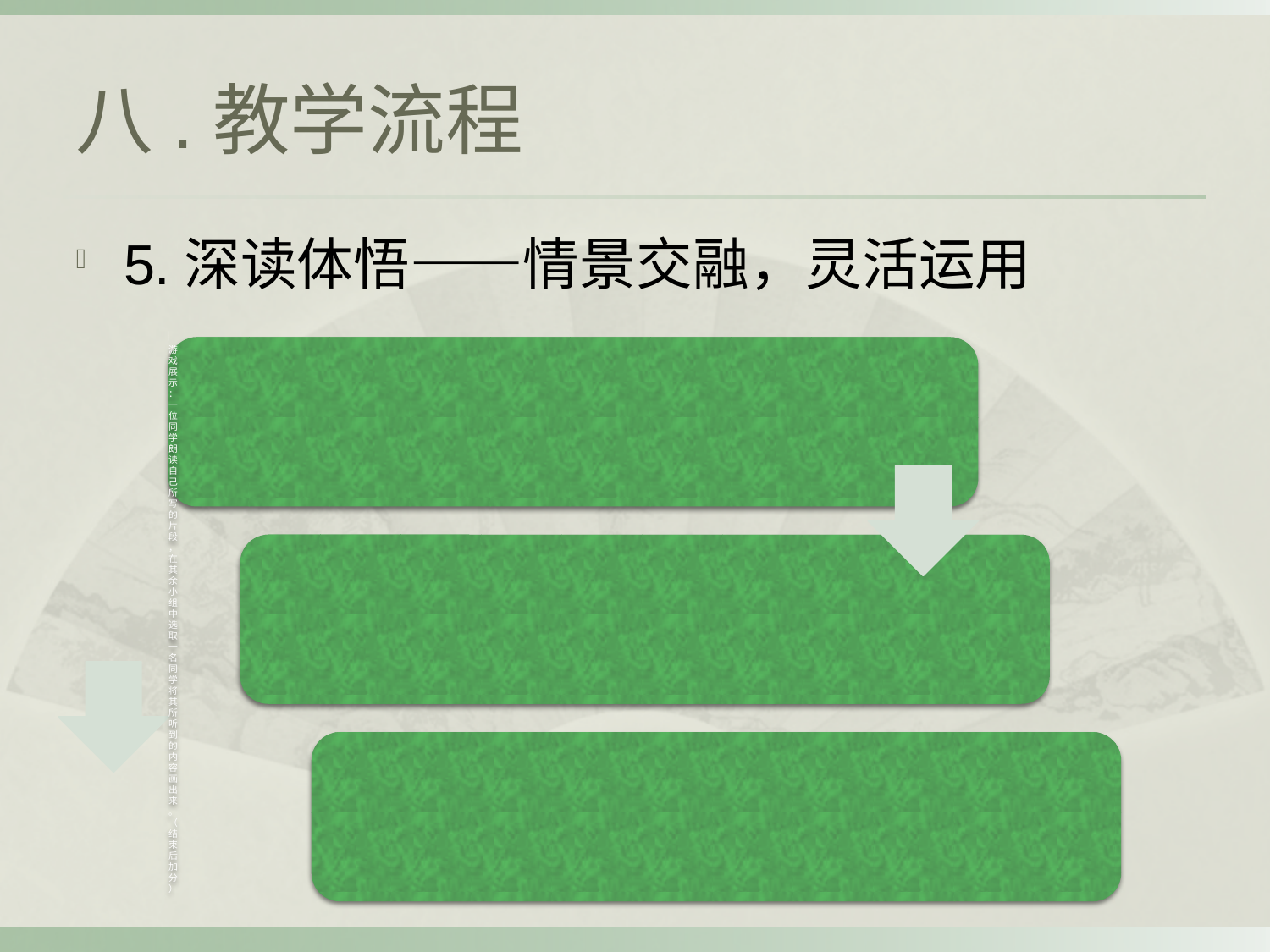

# 八.教学流程
5.深读体悟——情景交融，灵活运用
教师提示:学习作者所运用的修辞手法和情景交融的写作手法。
游戏展示：一位同学朗读自己所写的片段，在其余小组中选取一名同学将其所听到的内容画出来。（结束后加分）